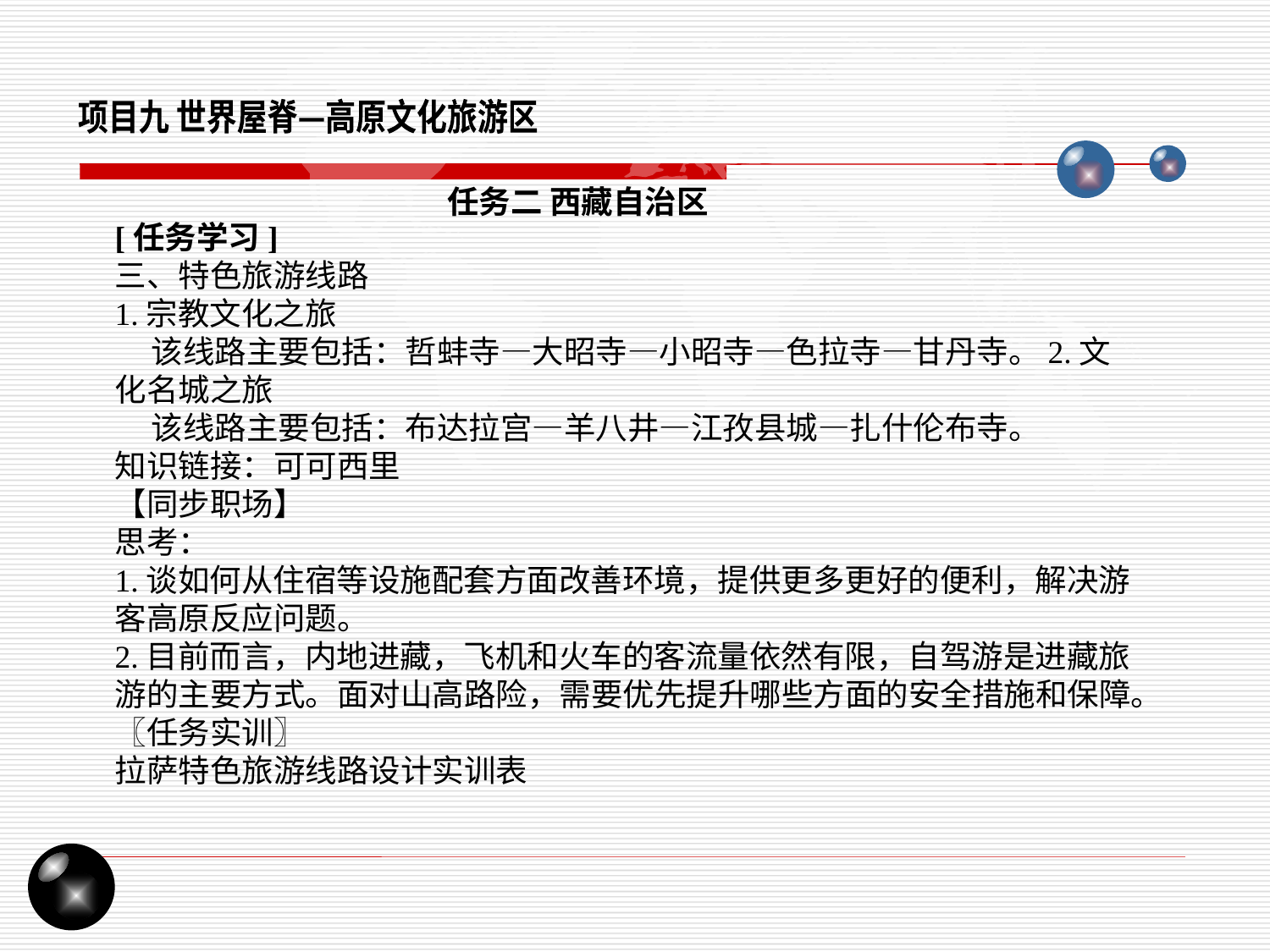

项目九 世界屋脊—高原文化旅游区
任务二 西藏自治区
[任务学习]
三、特色旅游线路
1.宗教文化之旅
    该线路主要包括：哲蚌寺—大昭寺—小昭寺—色拉寺—甘丹寺。2.文化名城之旅
    该线路主要包括：布达拉宫—羊八井—江孜县城—扎什伦布寺。
知识链接：可可西里
【同步职场】
思考：
1.谈如何从住宿等设施配套方面改善环境，提供更多更好的便利，解决游客高原反应问题。
2.目前而言，内地进藏，飞机和火车的客流量依然有限，自驾游是进藏旅游的主要方式。面对山高路险，需要优先提升哪些方面的安全措施和保障。
〖任务实训〗
拉萨特色旅游线路设计实训表